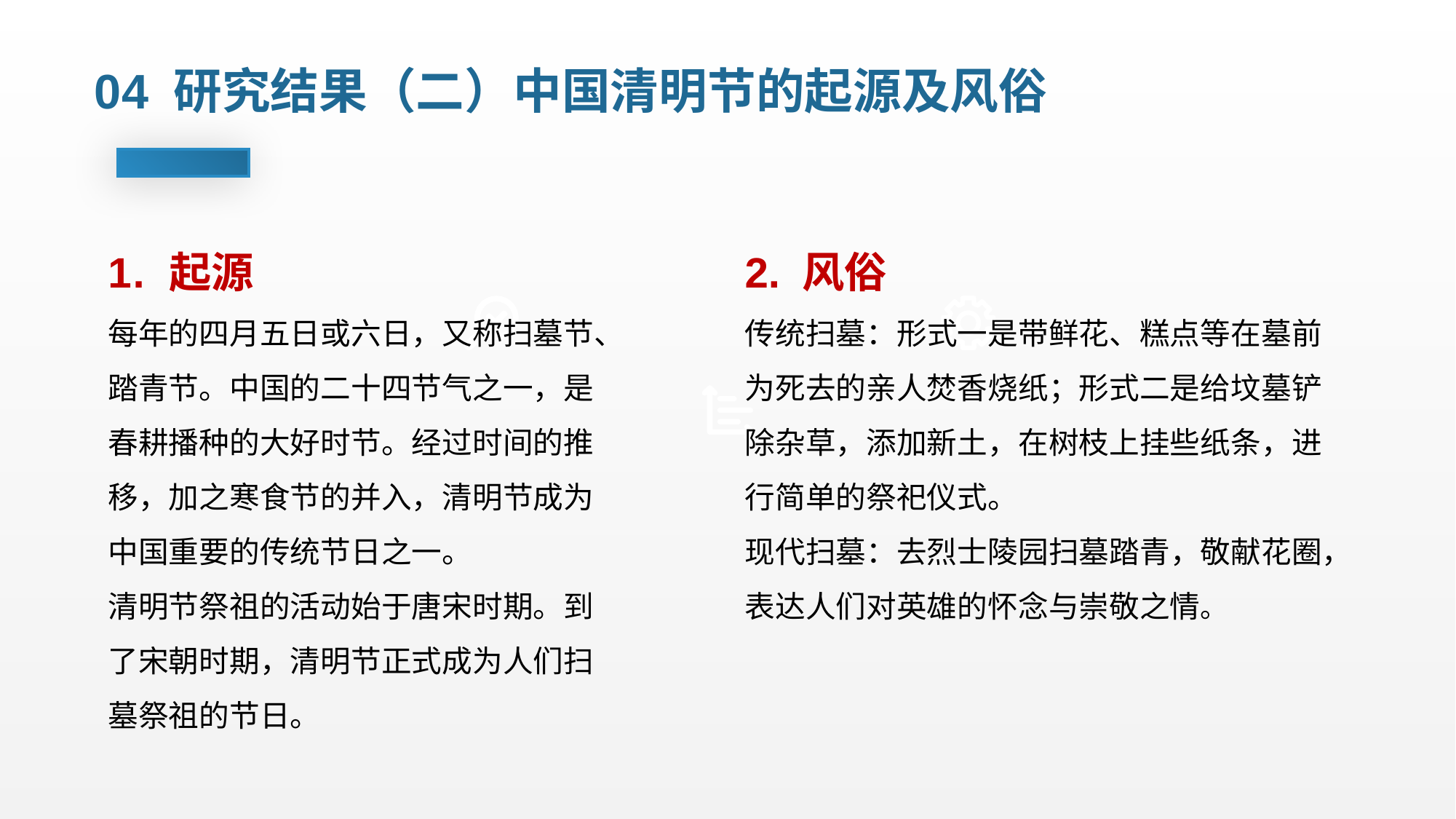

04 研究结果（二）中国清明节的起源及风俗

起源
每年的四月五日或六日，又称扫墓节、踏青节。中国的二十四节气之一，是春耕播种的大好时节。经过时间的推移，加之寒食节的并入，清明节成为中国重要的传统节日之一。
清明节祭祖的活动始于唐宋时期。到了宋朝时期，清明节正式成为人们扫墓祭祖的节日。
2. 风俗
传统扫墓：形式一是带鲜花、糕点等在墓前为死去的亲人焚香烧纸；形式二是给坟墓铲除杂草，添加新土，在树枝上挂些纸条，进行简单的祭祀仪式。
现代扫墓：去烈士陵园扫墓踏青，敬献花圈，表达人们对英雄的怀念与崇敬之情。